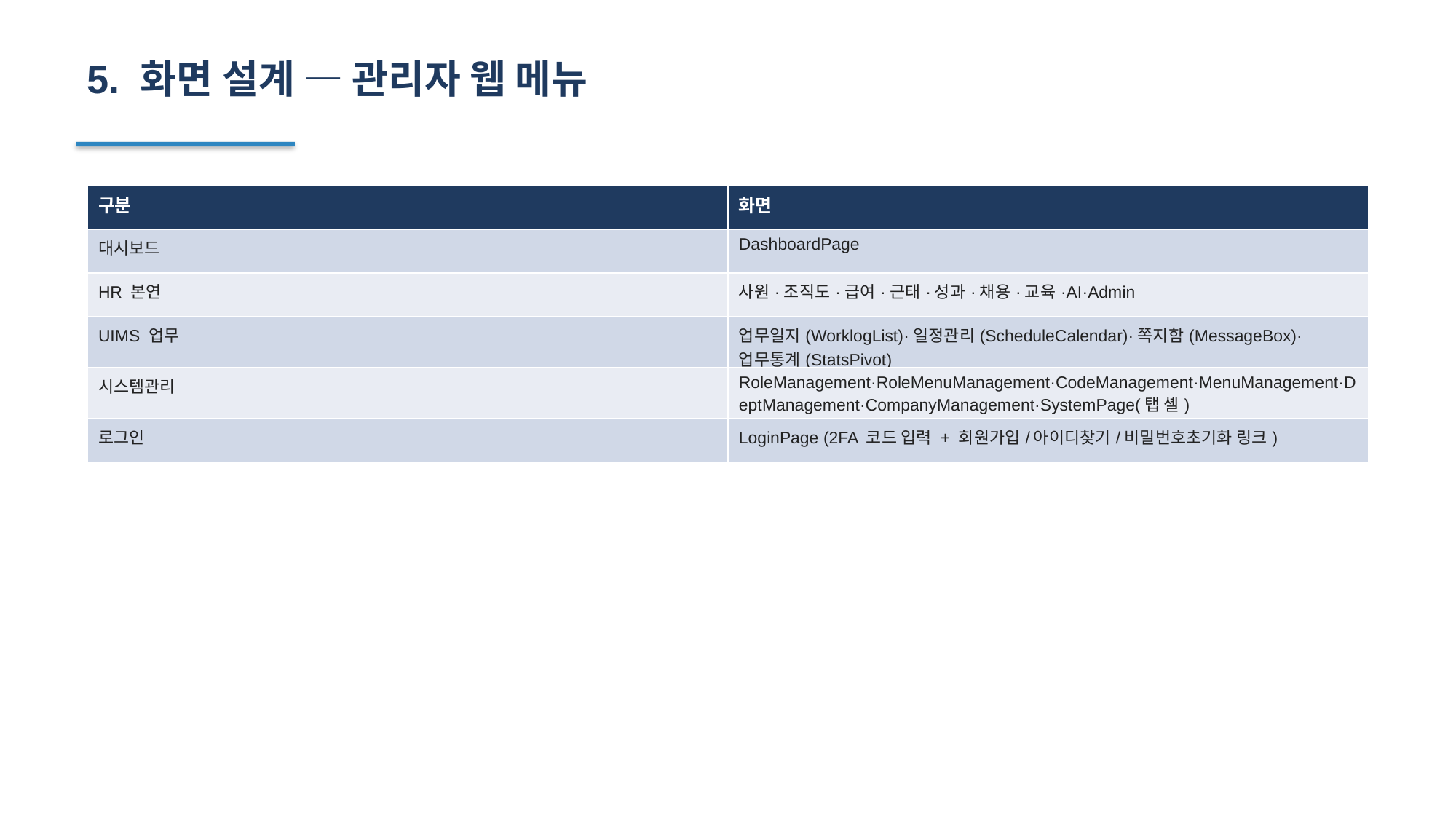

5. 화면 설계 — 관리자 웹 메뉴

| 구분 | 화면 |
| --- | --- |
| 대시보드 | DashboardPage |
| HR 본연 | 사원·조직도·급여·근태·성과·채용·교육·AI·Admin |
| UIMS 업무 | 업무일지(WorklogList)·일정관리(ScheduleCalendar)·쪽지함(MessageBox)·업무통계(StatsPivot) |
| 시스템관리 | RoleManagement·RoleMenuManagement·CodeManagement·MenuManagement·DeptManagement·CompanyManagement·SystemPage(탭 셸) |
| 로그인 | LoginPage (2FA 코드 입력 + 회원가입/아이디찾기/비밀번호초기화 링크) |